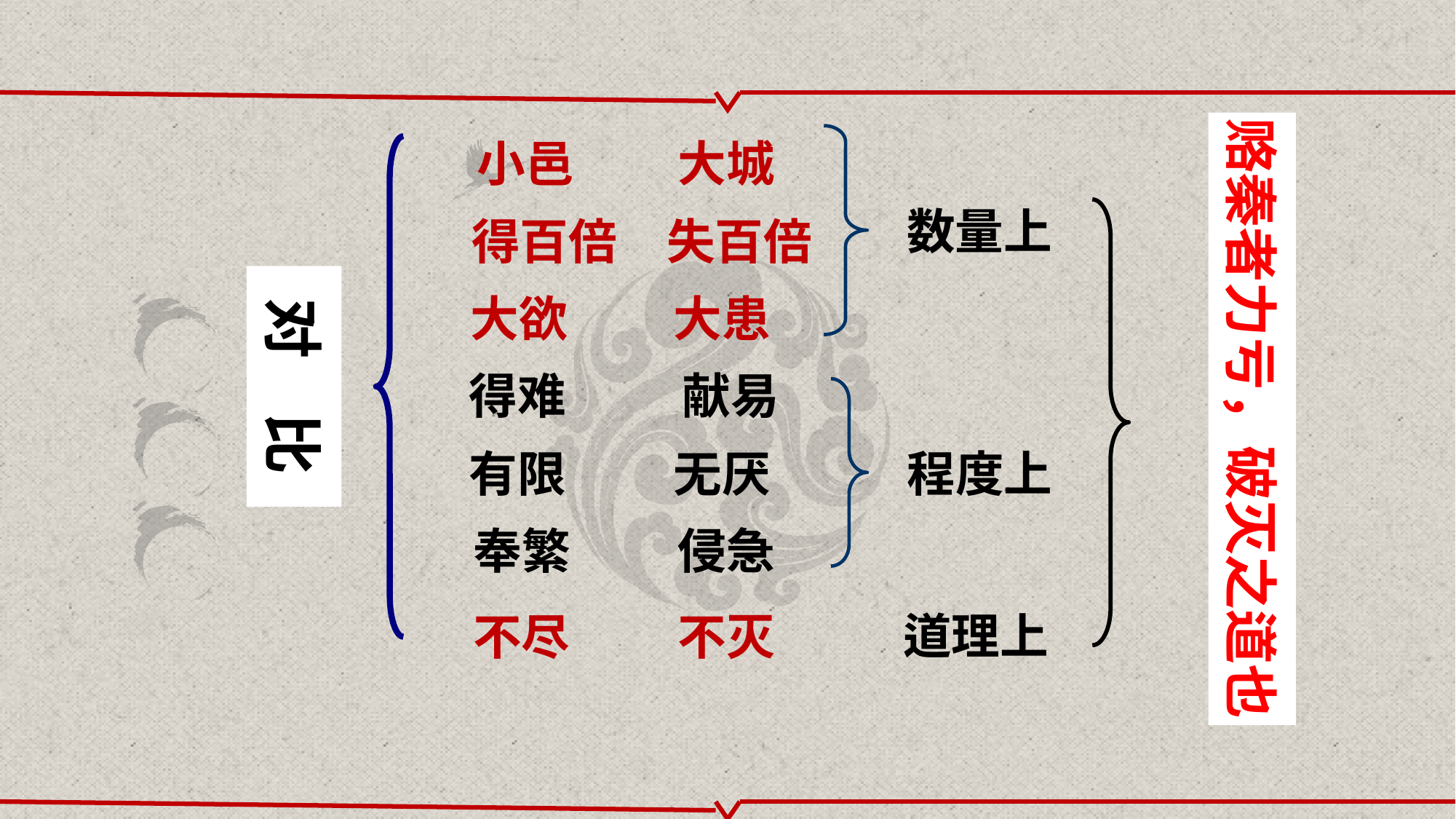

赂秦者力亏，破灭之道也

小邑
大城

数量上

得百倍
失百倍
对    比
大欲
大患

得难
献易

有限
无厌
程度上

侵急
奉繁
道理上
不尽
不灭